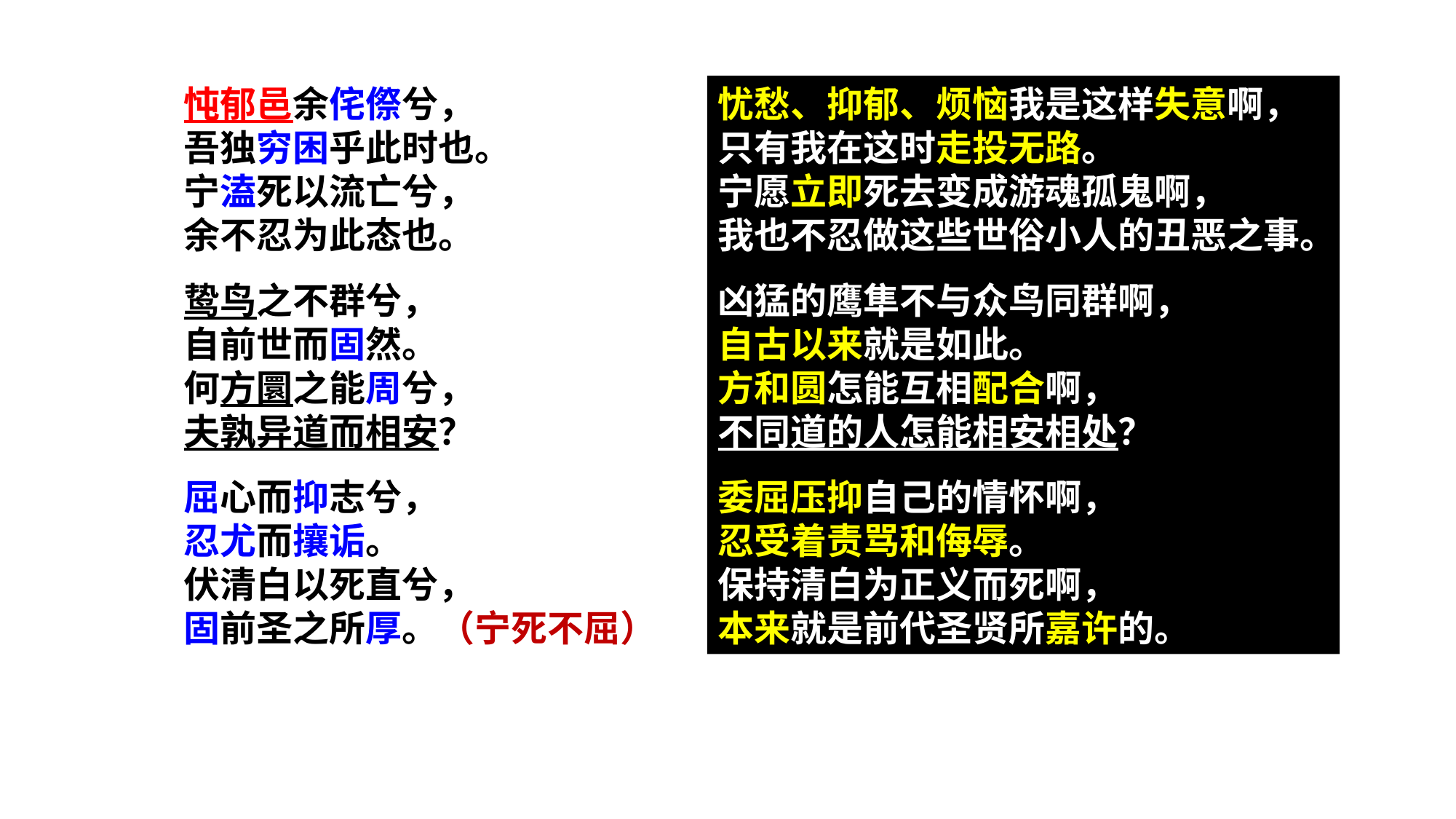

忧愁、抑郁、烦恼我是这样失意啊，
只有我在这时走投无路。
宁愿立即死去变成游魂孤鬼啊，
我也不忍做这些世俗小人的丑恶之事。

凶猛的鹰隼不与众鸟同群啊，
自古以来就是如此。
方和圆怎能互相配合啊，
不同道的人怎能相安相处？

委屈压抑自己的情怀啊，
忍受着责骂和侮辱。
保持清白为正义而死啊，
本来就是前代圣贤所嘉许的。
忳郁邑余侘傺兮，
吾独穷困乎此时也。
宁溘死以流亡兮，
余不忍为此态也。

鸷鸟之不群兮，
自前世而固然。
何方圜之能周兮，
夫孰异道而相安？

屈心而抑志兮，
忍尤而攘诟。
伏清白以死直兮，
固前圣之所厚。（宁死不屈）